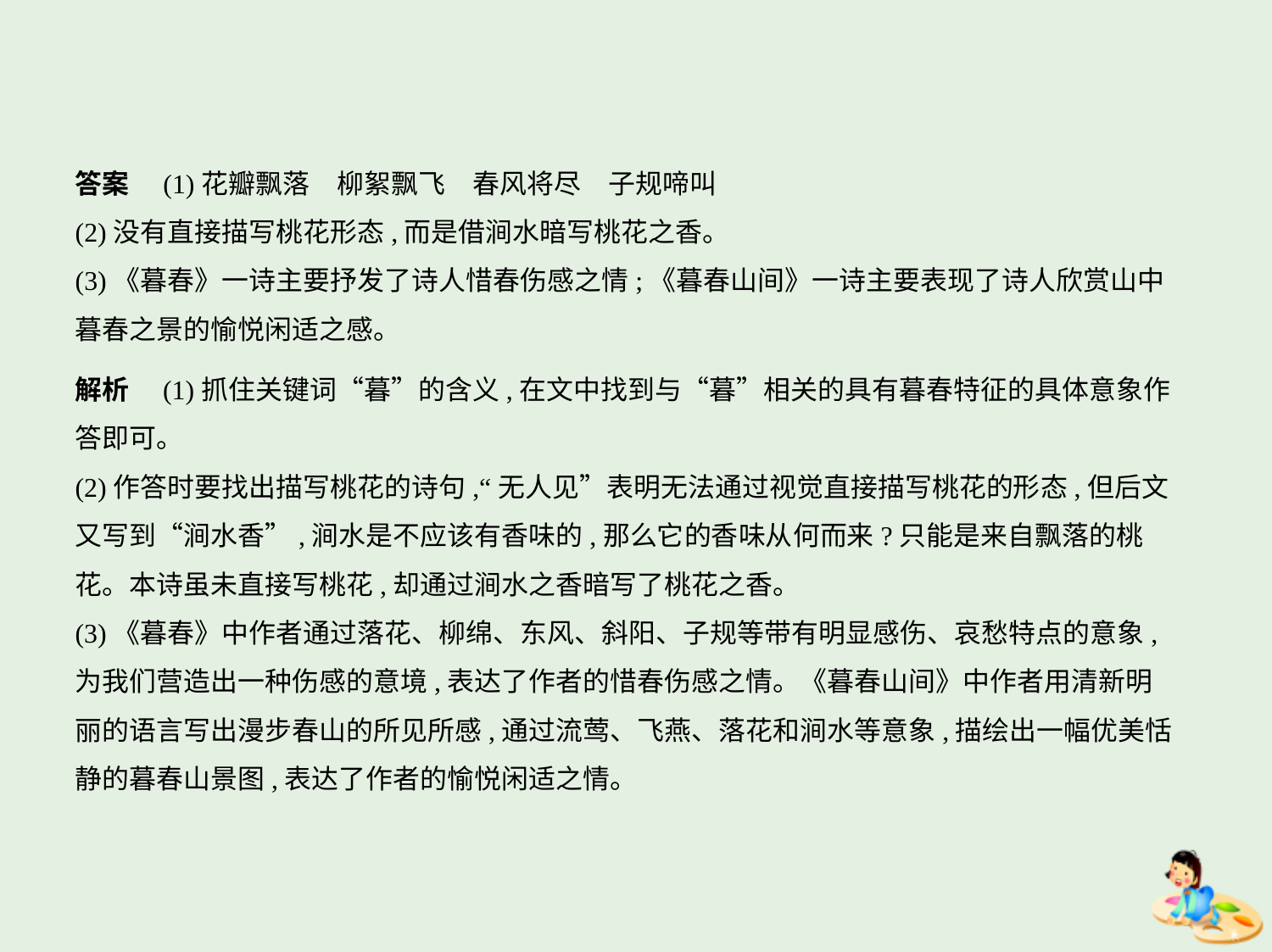

答案　(1)花瓣飘落　柳絮飘飞　春风将尽　子规啼叫
(2)没有直接描写桃花形态,而是借涧水暗写桃花之香。
(3)《暮春》一诗主要抒发了诗人惜春伤感之情;《暮春山间》一诗主要表现了诗人欣赏山中
暮春之景的愉悦闲适之感。
解析　(1)抓住关键词“暮”的含义,在文中找到与“暮”相关的具有暮春特征的具体意象作
答即可。
(2)作答时要找出描写桃花的诗句,“无人见”表明无法通过视觉直接描写桃花的形态,但后文
又写到“涧水香”,涧水是不应该有香味的,那么它的香味从何而来?只能是来自飘落的桃
花。本诗虽未直接写桃花,却通过涧水之香暗写了桃花之香。
(3)《暮春》中作者通过落花、柳绵、东风、斜阳、子规等带有明显感伤、哀愁特点的意象,
为我们营造出一种伤感的意境,表达了作者的惜春伤感之情。《暮春山间》中作者用清新明
丽的语言写出漫步春山的所见所感,通过流莺、飞燕、落花和涧水等意象,描绘出一幅优美恬
静的暮春山景图,表达了作者的愉悦闲适之情。